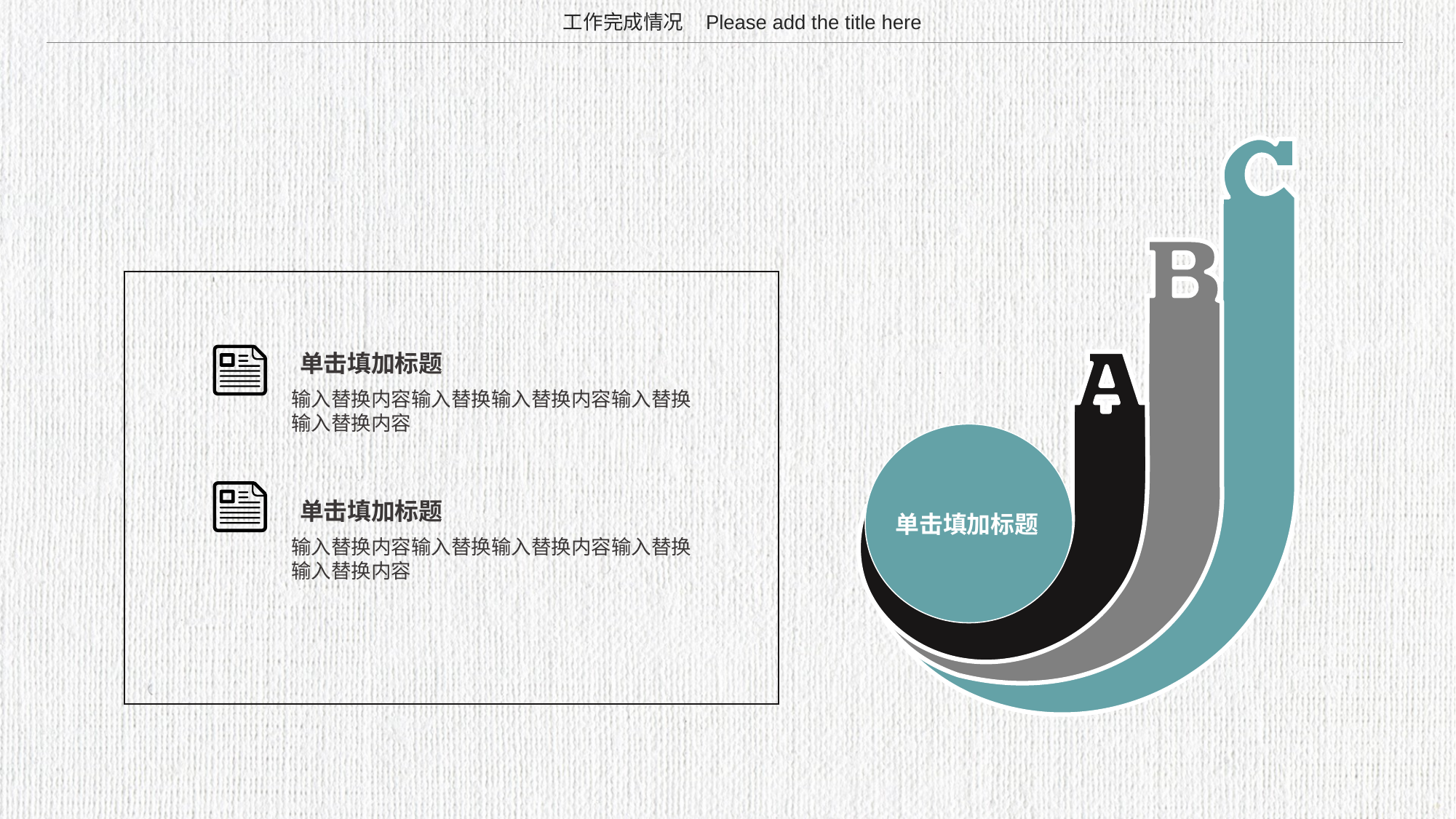

Please add the title here
工作完成情况

单击填加标题

输入替换内容输入替换输入替换内容输入替换输入替换内容

单击填加标题
单击填加标题
输入替换内容输入替换输入替换内容输入替换输入替换内容